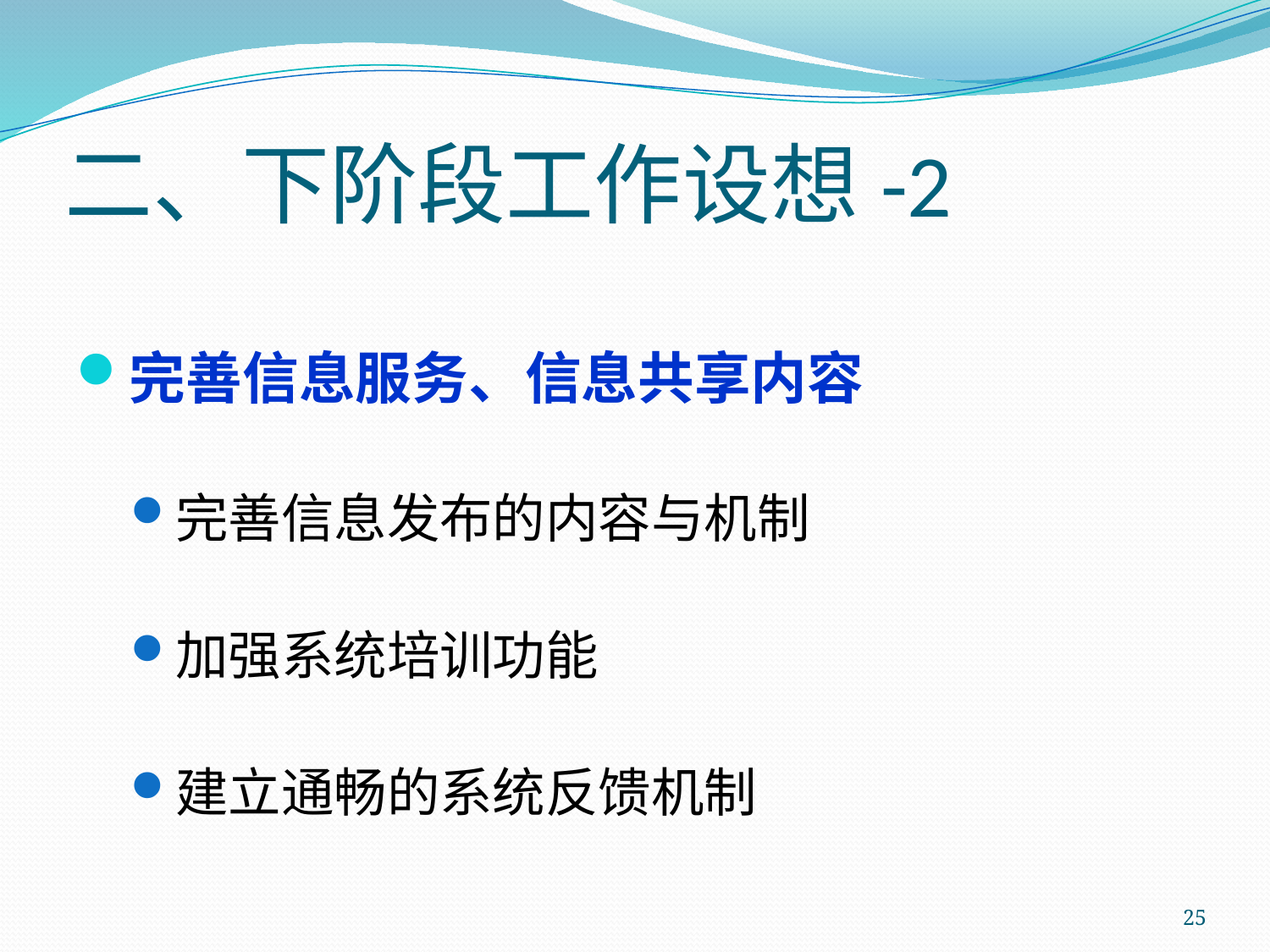

# 二、下阶段工作设想-2
完善信息服务、信息共享内容
完善信息发布的内容与机制
加强系统培训功能
建立通畅的系统反馈机制

25